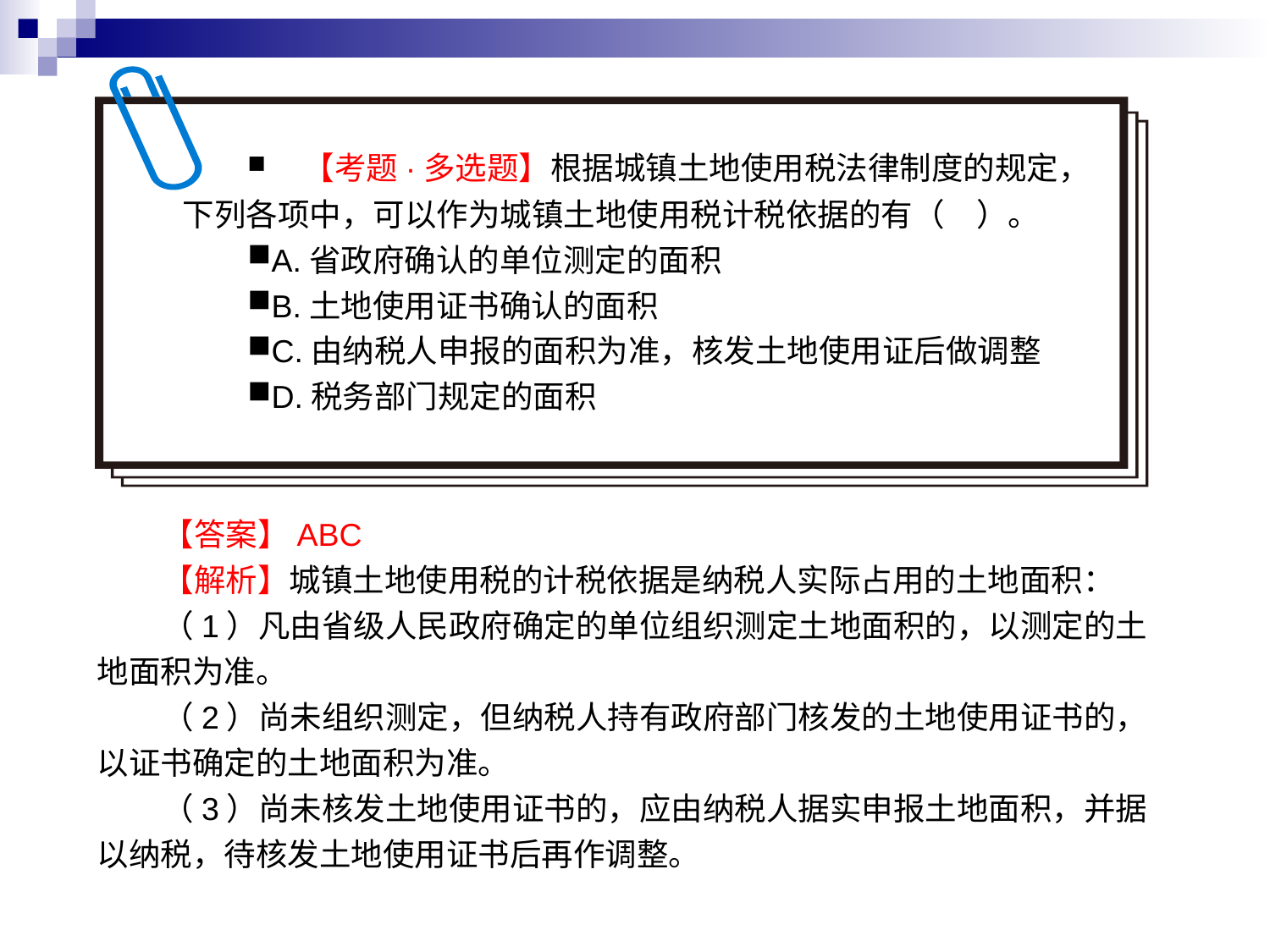

【考题·多选题】根据城镇土地使用税法律制度的规定，下列各项中，可以作为城镇土地使用税计税依据的有（　）。
A.省政府确认的单位测定的面积
B.土地使用证书确认的面积
C.由纳税人申报的面积为准，核发土地使用证后做调整
D.税务部门规定的面积
【答案】ABC
【解析】城镇土地使用税的计税依据是纳税人实际占用的土地面积：
（1）凡由省级人民政府确定的单位组织测定土地面积的，以测定的土地面积为准。
（2）尚未组织测定，但纳税人持有政府部门核发的土地使用证书的，以证书确定的土地面积为准。
（3）尚未核发土地使用证书的，应由纳税人据实申报土地面积，并据以纳税，待核发土地使用证书后再作调整。